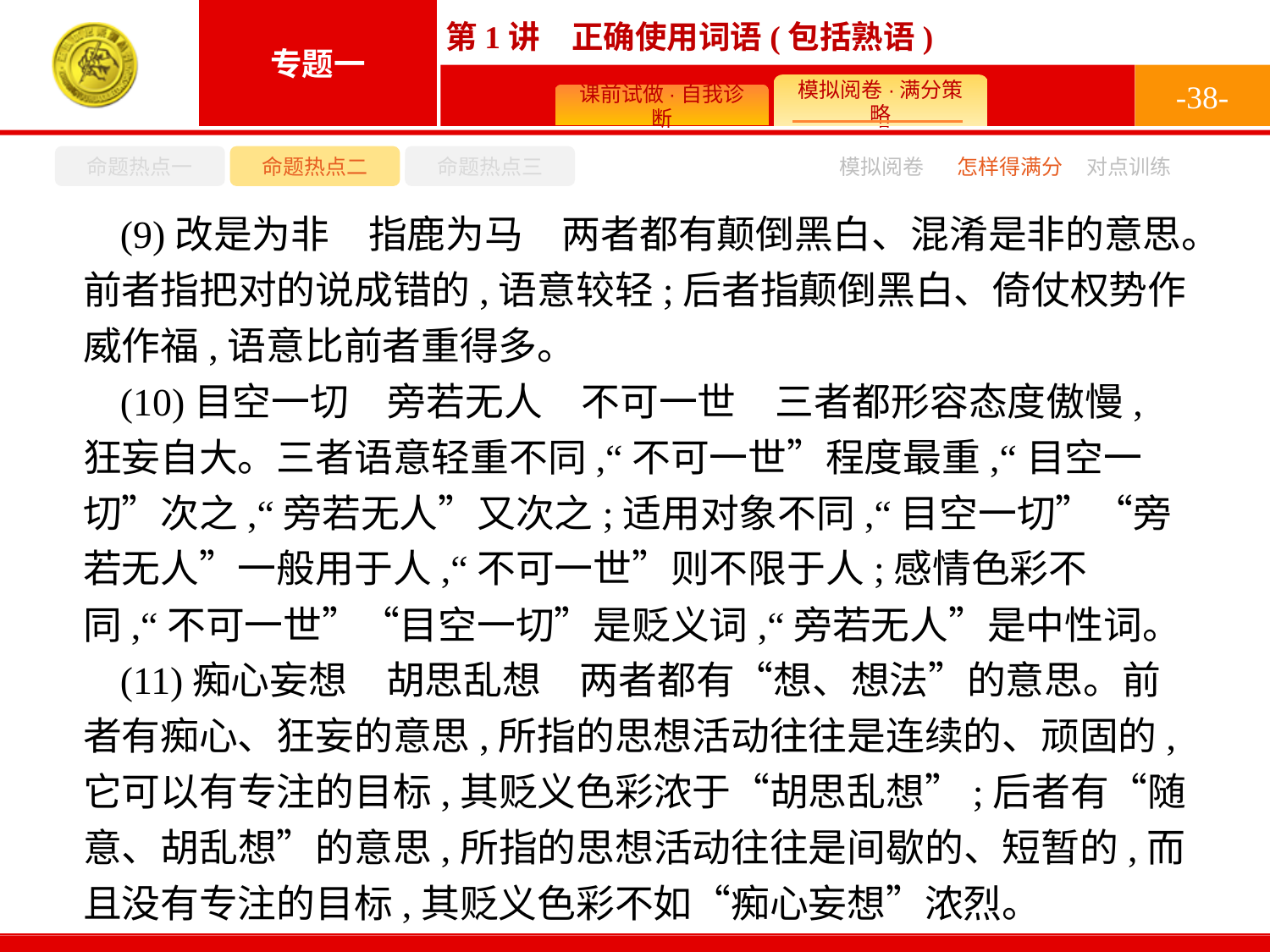

-38-
命题热点一
命题热点二
命题热点三
怎样得满分
模拟阅卷
对点训练
(9)改是为非　指鹿为马　两者都有颠倒黑白、混淆是非的意思。前者指把对的说成错的,语意较轻;后者指颠倒黑白、倚仗权势作威作福,语意比前者重得多。
(10)目空一切　旁若无人　不可一世　三者都形容态度傲慢,狂妄自大。三者语意轻重不同,“不可一世”程度最重,“目空一切”次之,“旁若无人”又次之;适用对象不同,“目空一切”“旁若无人”一般用于人,“不可一世”则不限于人;感情色彩不同,“不可一世”“目空一切”是贬义词,“旁若无人”是中性词。
(11)痴心妄想　胡思乱想　两者都有“想、想法”的意思。前者有痴心、狂妄的意思,所指的思想活动往往是连续的、顽固的,它可以有专注的目标,其贬义色彩浓于“胡思乱想”;后者有“随意、胡乱想”的意思,所指的思想活动往往是间歇的、短暂的,而且没有专注的目标,其贬义色彩不如“痴心妄想”浓烈。